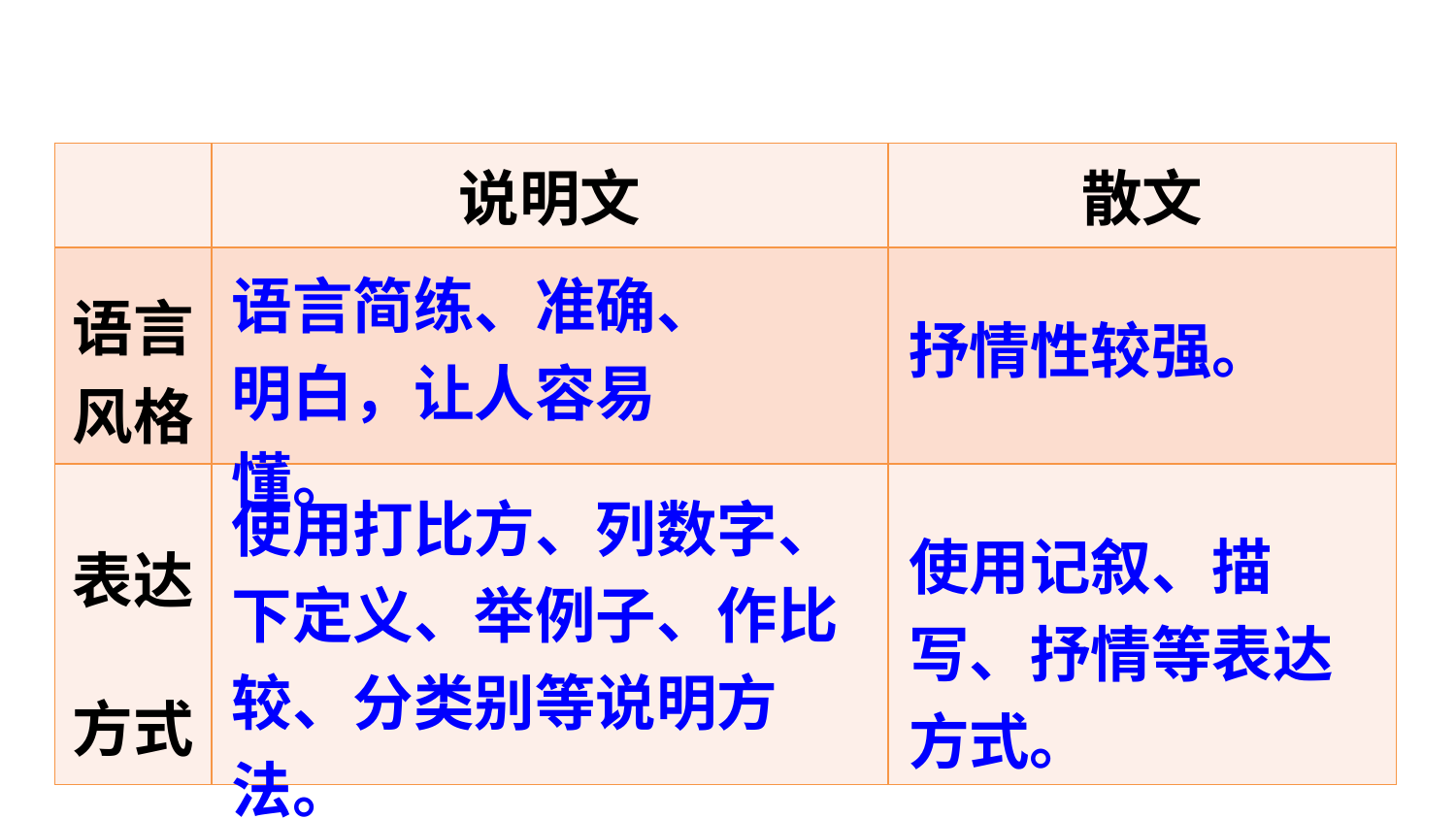

|  | 说明文 | 散文 |
| --- | --- | --- |
| 语言 风格 |  |  |
| 表达方式 |  |  |
语言简练、准确、明白，让人容易懂。
抒情性较强。
使用打比方、列数字、下定义、举例子、作比较、分类别等说明方法。
使用记叙、描写、抒情等表达方式。